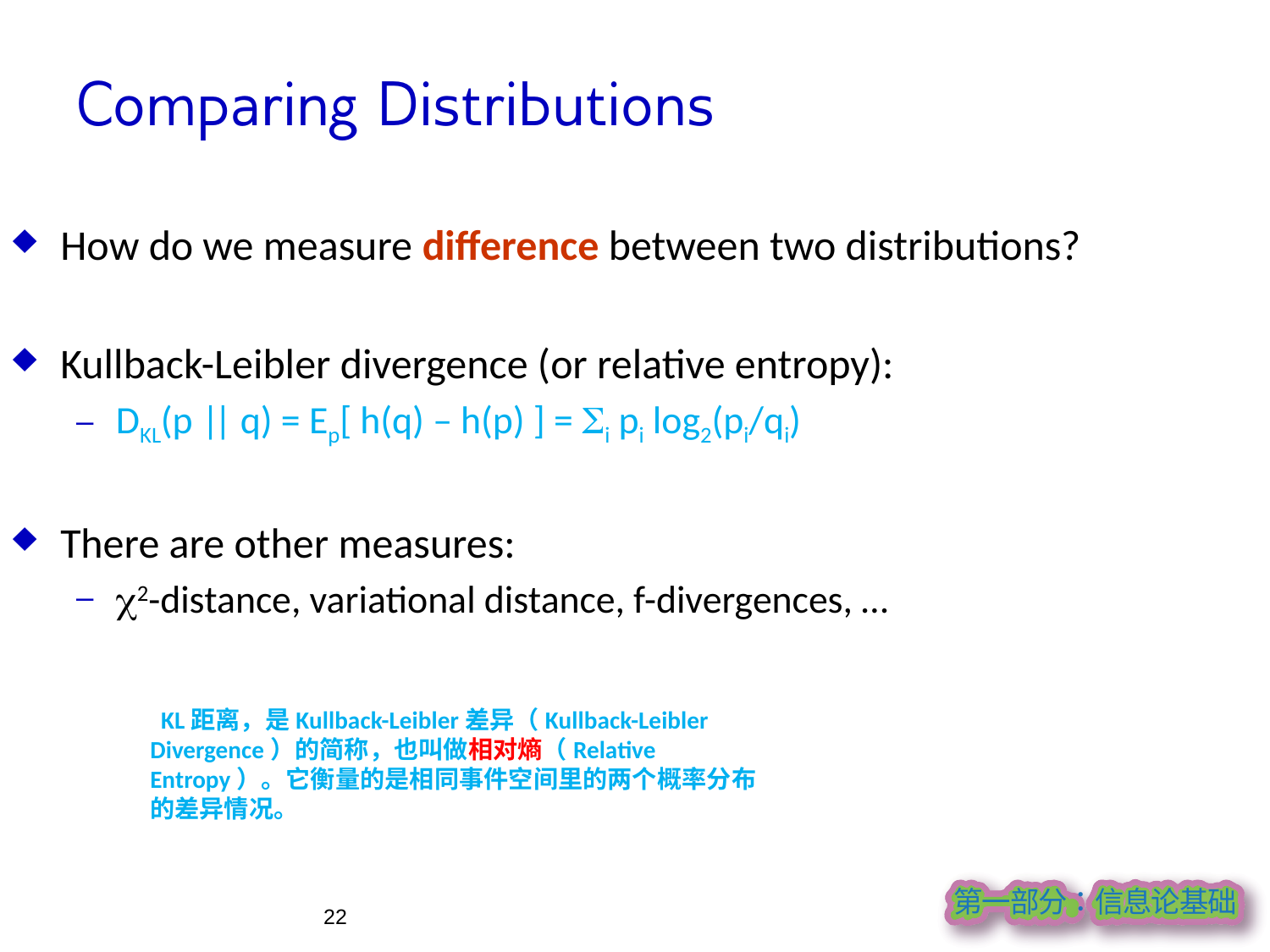

Comparing Distributions
How do we measure difference between two distributions?

Kullback-Leibler divergence (or relative entropy):
DKL(p || q) = Ep[ h(q) – h(p) ] = Σi pi log2(pi/qi)

There are other measures:
χ2-distance, variational distance, f-divergences, …
  KL距离，是Kullback-Leibler差异（Kullback-Leibler Divergence）的简称，也叫做相对熵（Relative Entropy）。它衡量的是相同事件空间里的两个概率分布的差异情况。
22